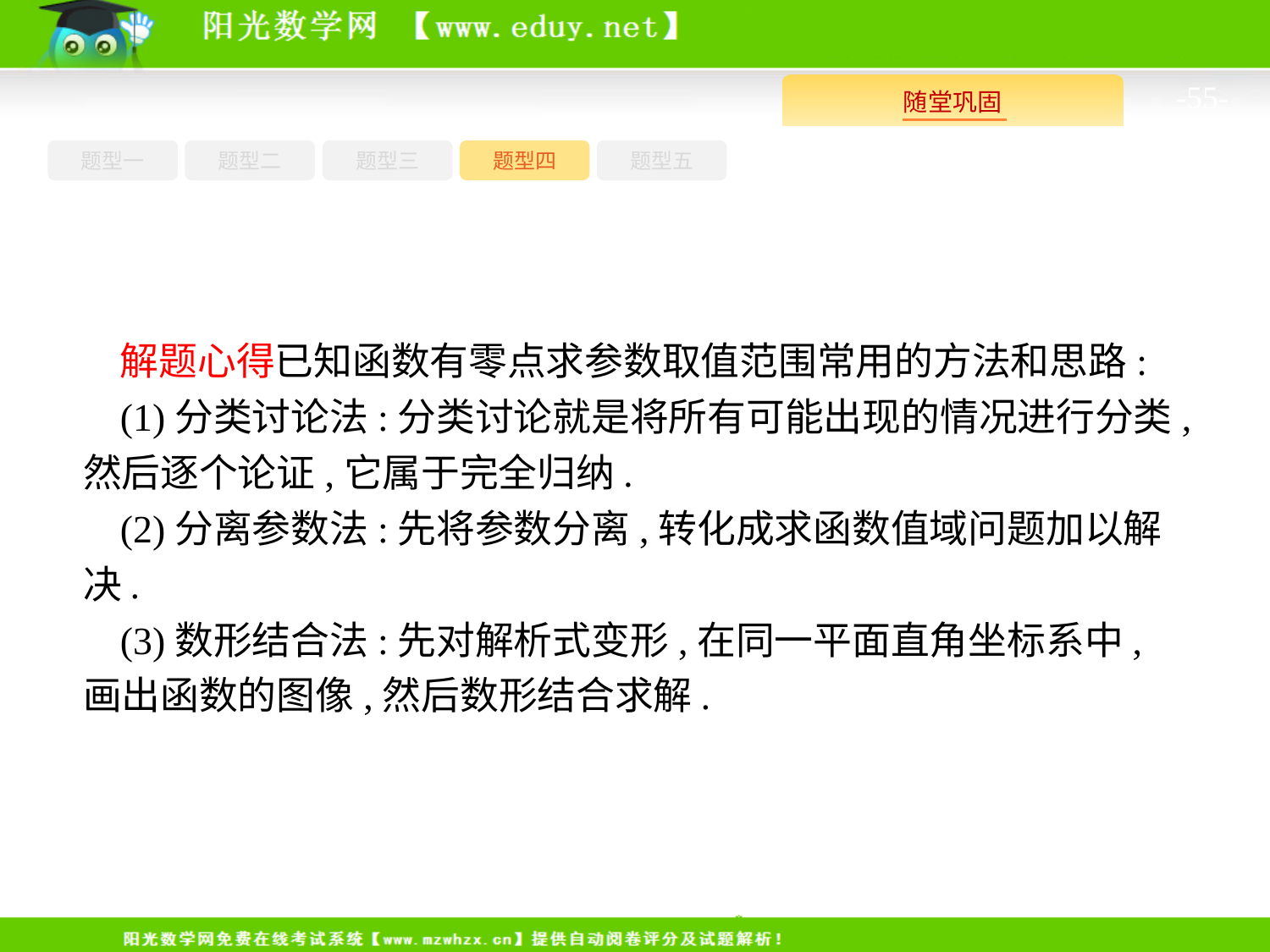

-55-
题型一
题型三
题型四
题型五
题型二
解题心得已知函数有零点求参数取值范围常用的方法和思路:
(1)分类讨论法:分类讨论就是将所有可能出现的情况进行分类,然后逐个论证,它属于完全归纳.
(2)分离参数法:先将参数分离,转化成求函数值域问题加以解决.
(3)数形结合法:先对解析式变形,在同一平面直角坐标系中,画出函数的图像,然后数形结合求解.